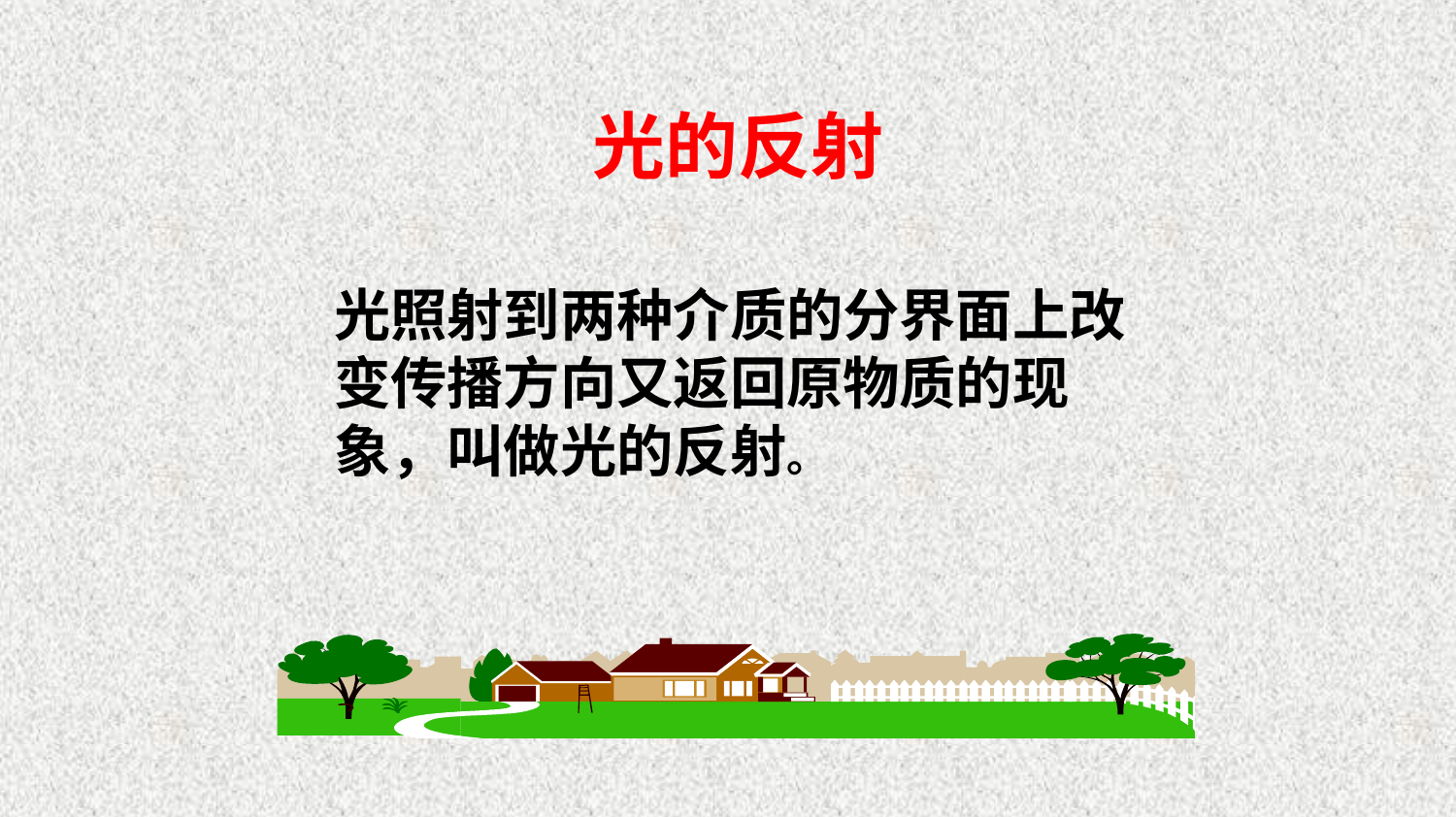

光的反射
光照射到两种介质的分界面上改变传播方向又返回原物质的现象，叫做光的反射。